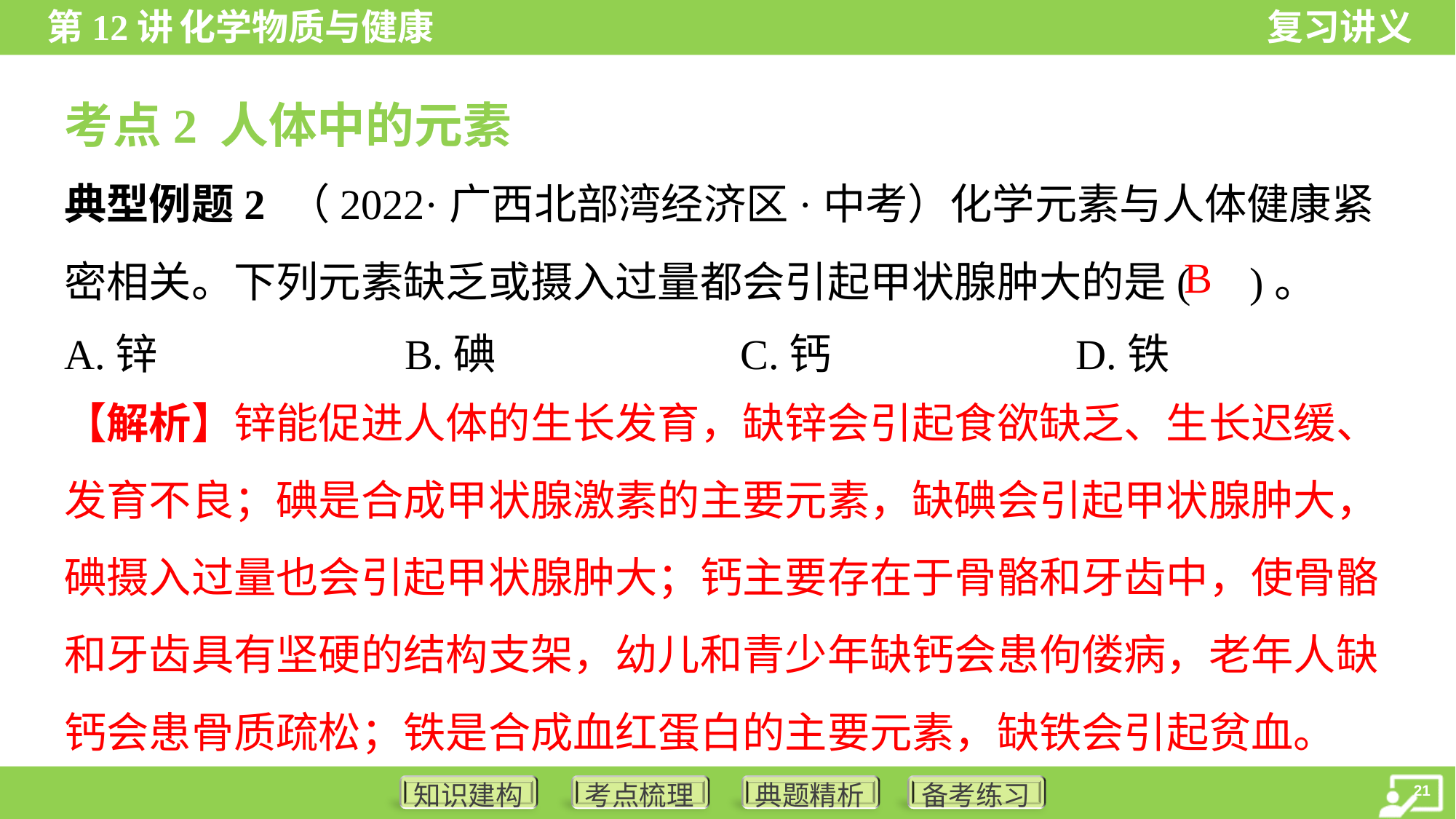

考点2 人体中的元素
典型例题2 （2022·广西北部湾经济区·中考）化学元素与人体健康紧密相关。下列元素缺乏或摄入过量都会引起甲状腺肿大的是(     )。
B
A.锌	B.碘	C.钙	D.铁
【解析】锌能促进人体的生长发育，缺锌会引起食欲缺乏、生长迟缓、发育不良；碘是合成甲状腺激素的主要元素，缺碘会引起甲状腺肿大，碘摄入过量也会引起甲状腺肿大；钙主要存在于骨骼和牙齿中，使骨骼和牙齿具有坚硬的结构支架，幼儿和青少年缺钙会患佝偻病，老年人缺钙会患骨质疏松；铁是合成血红蛋白的主要元素，缺铁会引起贫血。